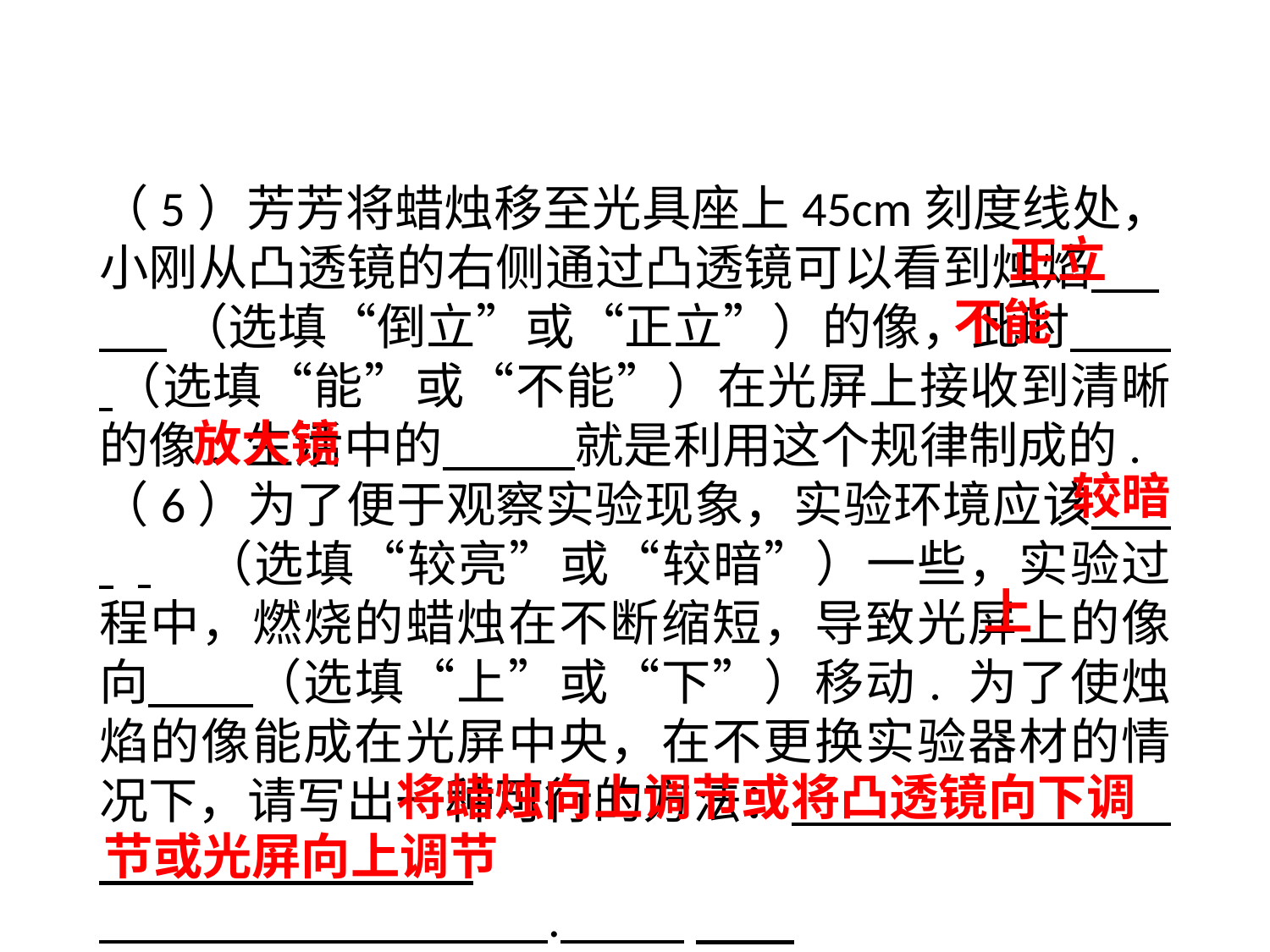

（5）芳芳将蜡烛移至光具座上45cm刻度线处，小刚从凸透镜的右侧通过凸透镜可以看到烛焰      .
      （选填“倒立”或“正立”）的像，此时           （选填“能”或“不能”）在光屏上接收到清晰的像. 生活中的            就是利用这个规律制成的.
（6）为了便于观察实验现象，实验环境应该         .    （选填“较亮”或“较暗”）一些，实验过程中，燃烧的蜡烛在不断缩短，导致光屏上的像向        （选填“上”或“下”）移动. 为了使烛焰的像能成在光屏中央，在不更换实验器材的情况下，请写出一种可行的方法：                                                                     .
                                        .
                                                                                正立
不能
放大镜
 较暗
上
                         将蜡烛向上调节或将凸透镜向下调节或光屏向上调节